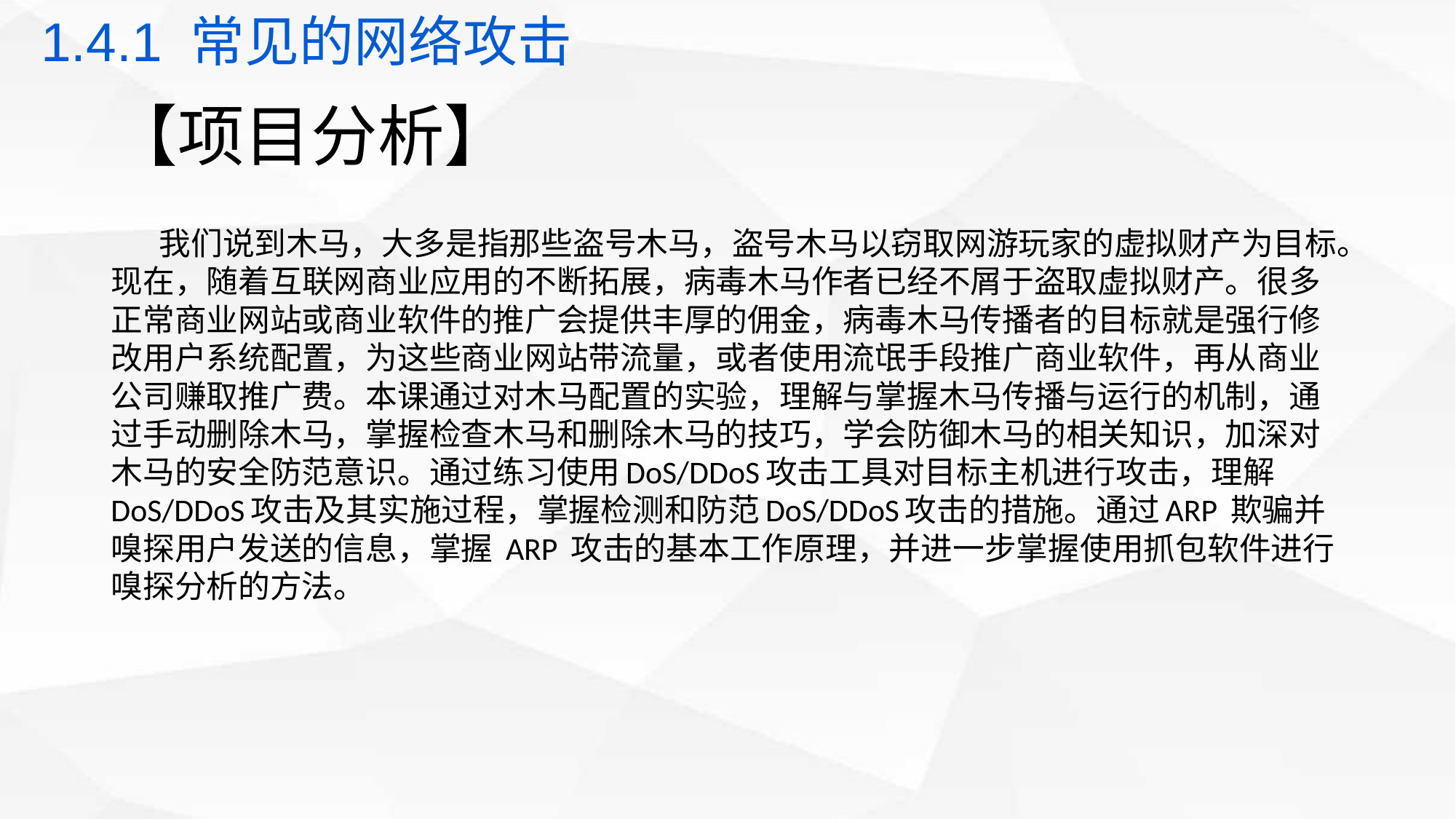

1.4.1 常见的网络攻击
# 【项目分析】
我们说到木马，大多是指那些盗号木马，盗号木马以窃取网游玩家的虚拟财产为目标。现在，随着互联网商业应用的不断拓展，病毒木马作者已经不屑于盗取虚拟财产。很多正常商业网站或商业软件的推广会提供丰厚的佣金，病毒木马传播者的目标就是强行修改用户系统配置，为这些商业网站带流量，或者使用流氓手段推广商业软件，再从商业公司赚取推广费。本课通过对木马配置的实验，理解与掌握木马传播与运行的机制，通过手动删除木马，掌握检查木马和删除木马的技巧，学会防御木马的相关知识，加深对木马的安全防范意识。通过练习使用DoS/DDoS攻击工具对目标主机进行攻击，理解DoS/DDoS攻击及其实施过程，掌握检测和防范DoS/DDoS攻击的措施。通过ARP 欺骗并嗅探用户发送的信息，掌握 ARP 攻击的基本工作原理，并进一步掌握使用抓包软件进行嗅探分析的方法。